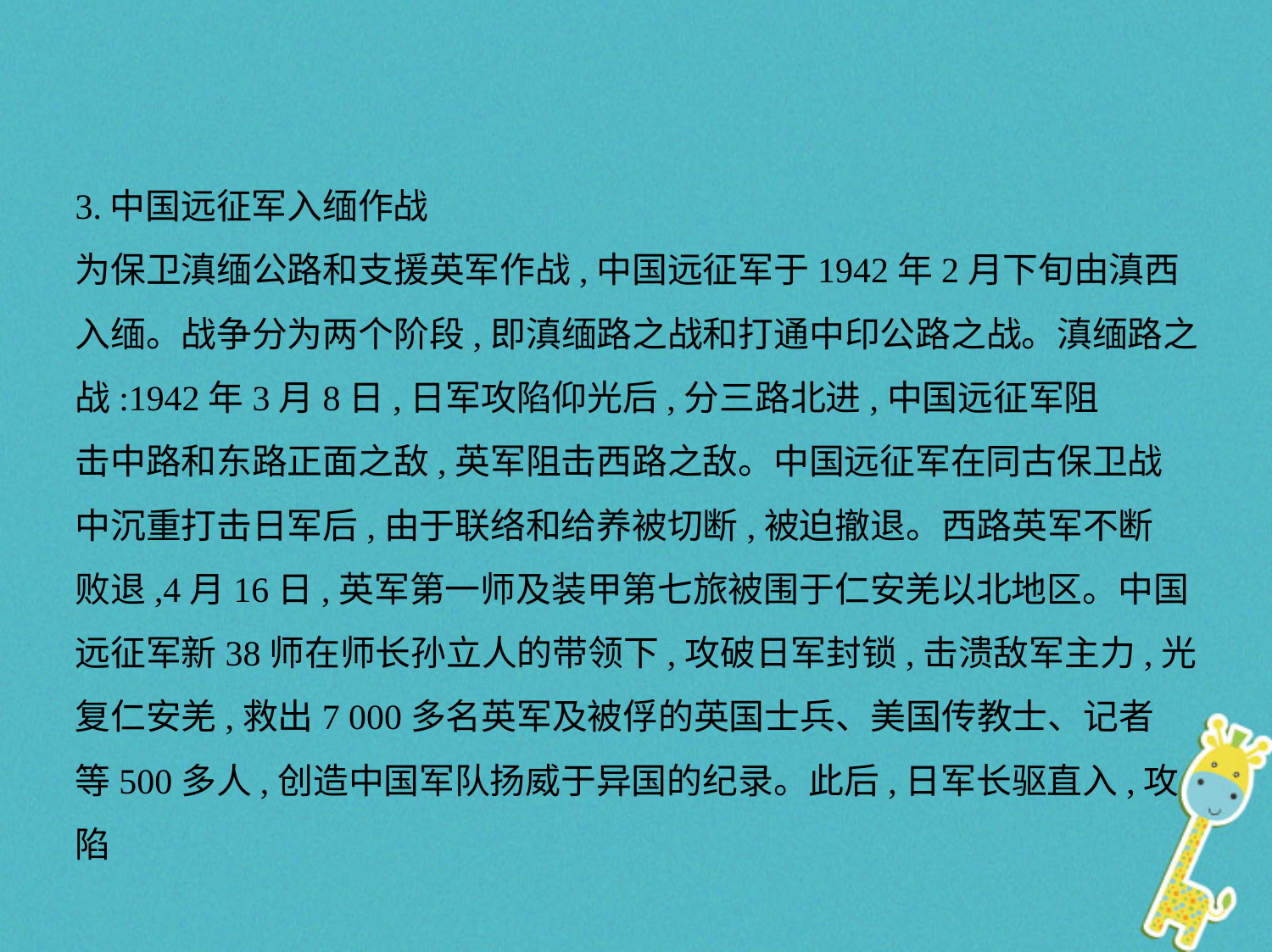

3.中国远征军入缅作战
为保卫滇缅公路和支援英军作战,中国远征军于1942年2月下旬由滇西
入缅。战争分为两个阶段,即滇缅路之战和打通中印公路之战。滇缅路之战:1942年3月8日,日军攻陷仰光后,分三路北进,中国远征军阻
击中路和东路正面之敌,英军阻击西路之敌。中国远征军在同古保卫战
中沉重打击日军后,由于联络和给养被切断,被迫撤退。西路英军不断
败退,4月16日,英军第一师及装甲第七旅被围于仁安羌以北地区。中国
远征军新38师在师长孙立人的带领下,攻破日军封锁,击溃敌军主力,光
复仁安羌,救出7 000多名英军及被俘的英国士兵、美国传教士、记者
等500多人,创造中国军队扬威于异国的纪录。此后,日军长驱直入,攻陷